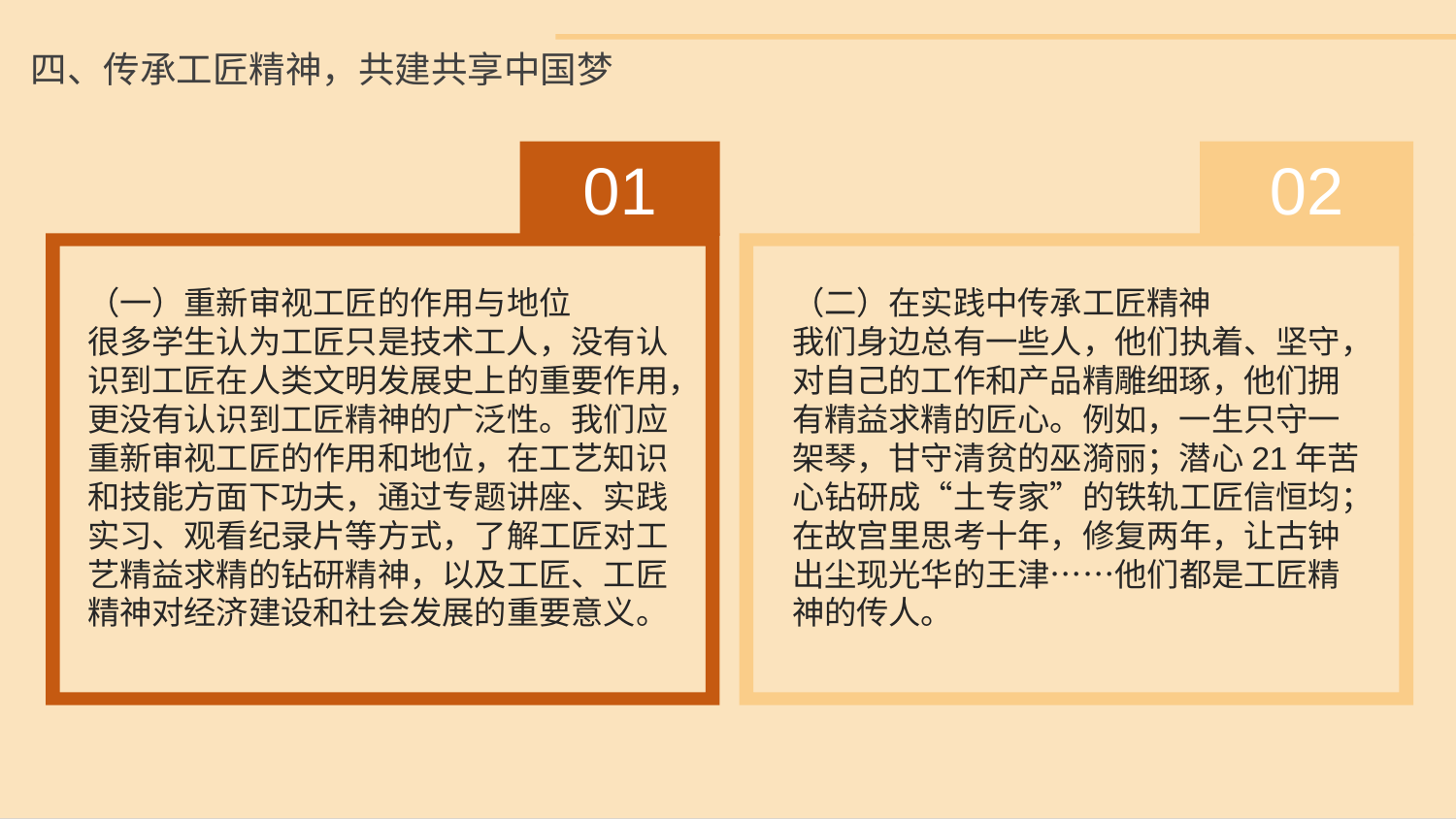

四、传承工匠精神，共建共享中国梦
01
   02

（一）重新审视工匠的作用与地位
很多学生认为工匠只是技术工人，没有认识到工匠在人类文明发展史上的重要作用，更没有认识到工匠精神的广泛性。我们应重新审视工匠的作用和地位，在工艺知识和技能方面下功夫，通过专题讲座、实践实习、观看纪录片等方式，了解工匠对工艺精益求精的钻研精神，以及工匠、工匠精神对经济建设和社会发展的重要意义。
（二）在实践中传承工匠精神
我们身边总有一些人，他们执着、坚守，对自己的工作和产品精雕细琢，他们拥
有精益求精的匠心。例如，一生只守一架琴，甘守清贫的巫漪丽；潜心21年苦心钻研成“土专家”的铁轨工匠信恒均；在故宫里思考十年，修复两年，让古钟出尘现光华的王津……他们都是工匠精神的传人。